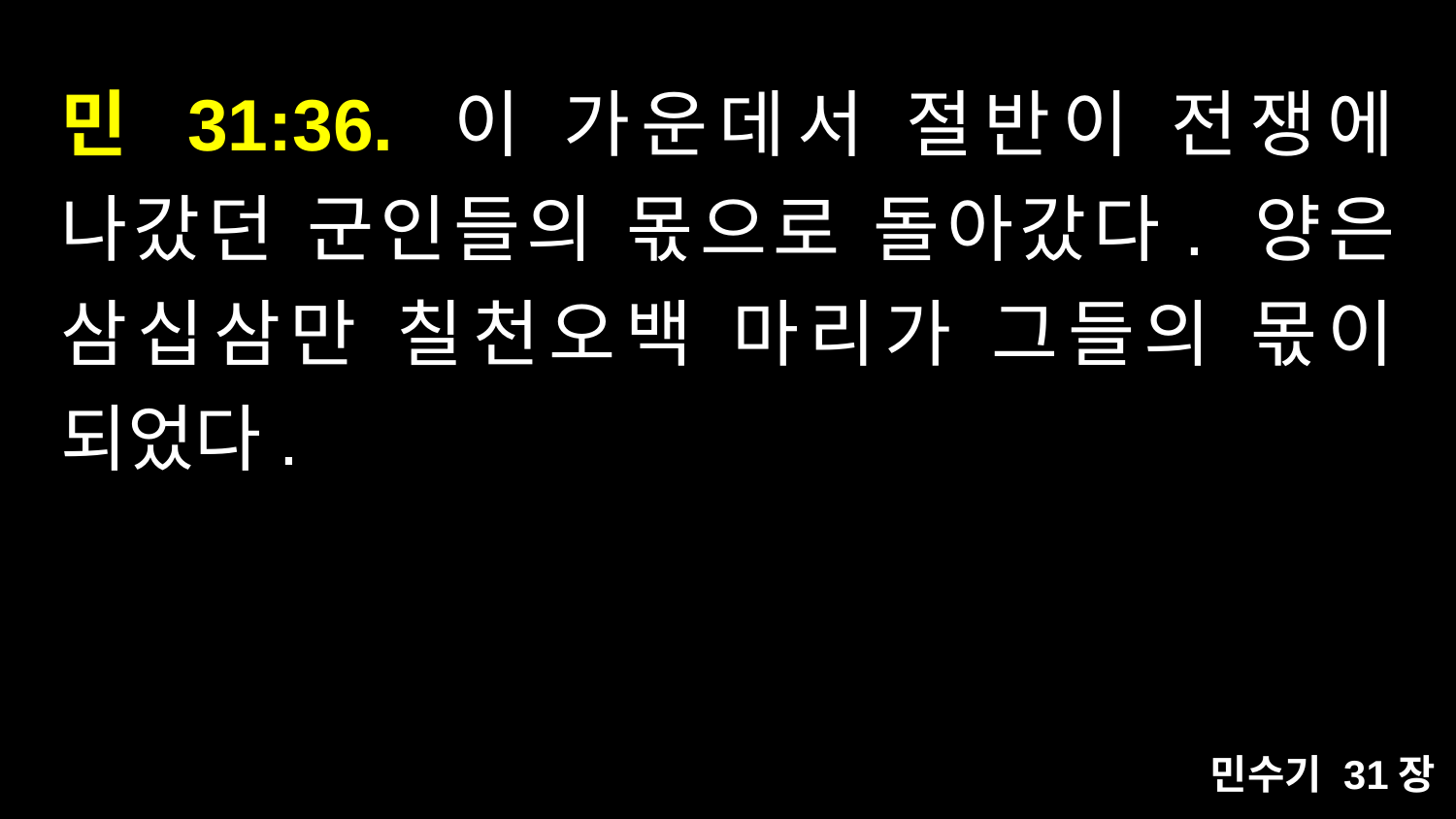

# 민 31:36. 이 가운데서 절반이 전쟁에 나갔던 군인들의 몫으로 돌아갔다. 양은 삼십삼만 칠천오백 마리가 그들의 몫이 되었다.
민수기 31장